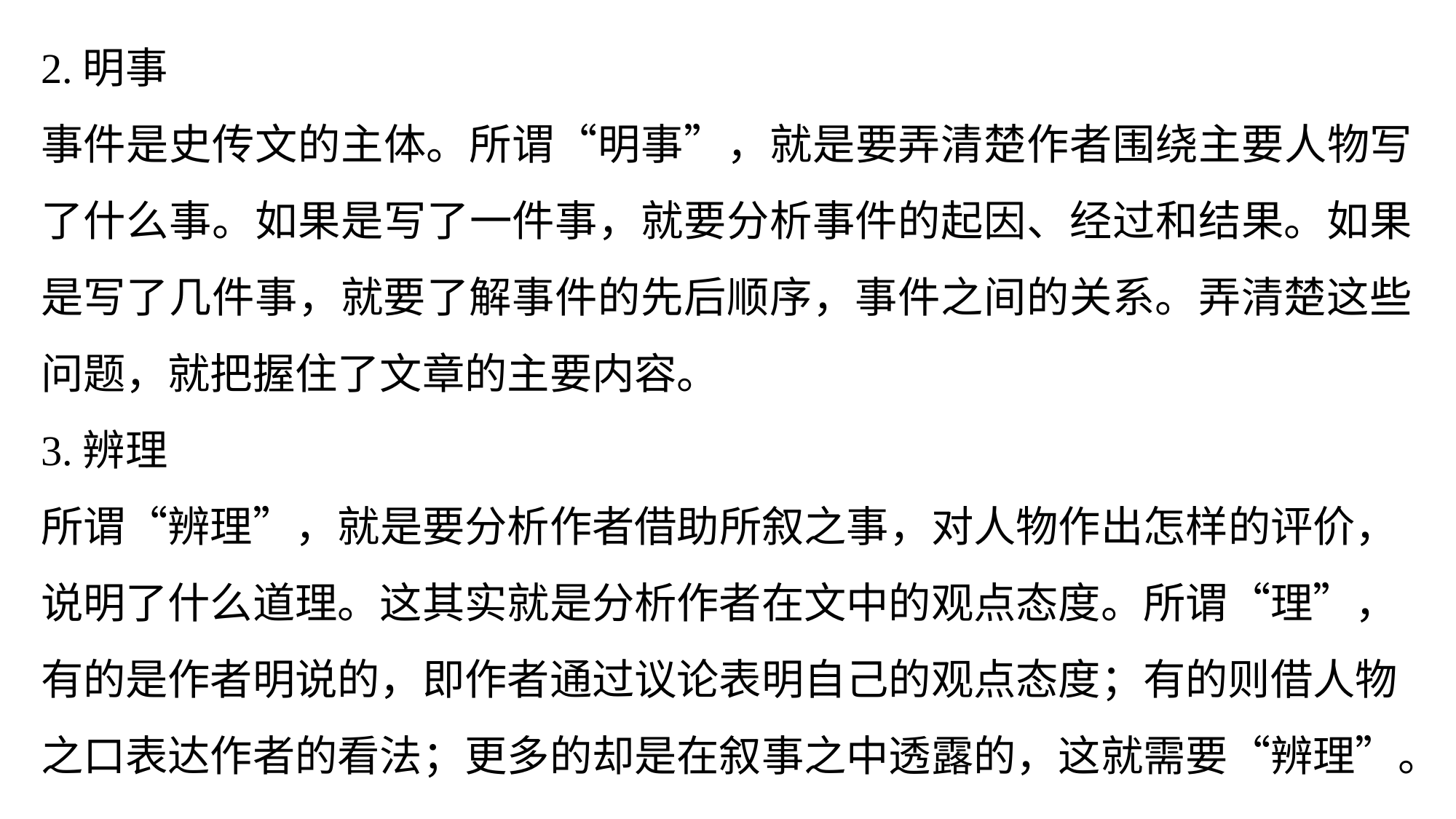

2.明事
事件是史传文的主体。所谓“明事”，就是要弄清楚作者围绕主要人物写了什么事。如果是写了一件事，就要分析事件的起因、经过和结果。如果是写了几件事，就要了解事件的先后顺序，事件之间的关系。弄清楚这些问题，就把握住了文章的主要内容。
3.辨理
所谓“辨理”，就是要分析作者借助所叙之事，对人物作出怎样的评价，说明了什么道理。这其实就是分析作者在文中的观点态度。所谓“理”，有的是作者明说的，即作者通过议论表明自己的观点态度；有的则借人物之口表达作者的看法；更多的却是在叙事之中透露的，这就需要“辨理”。